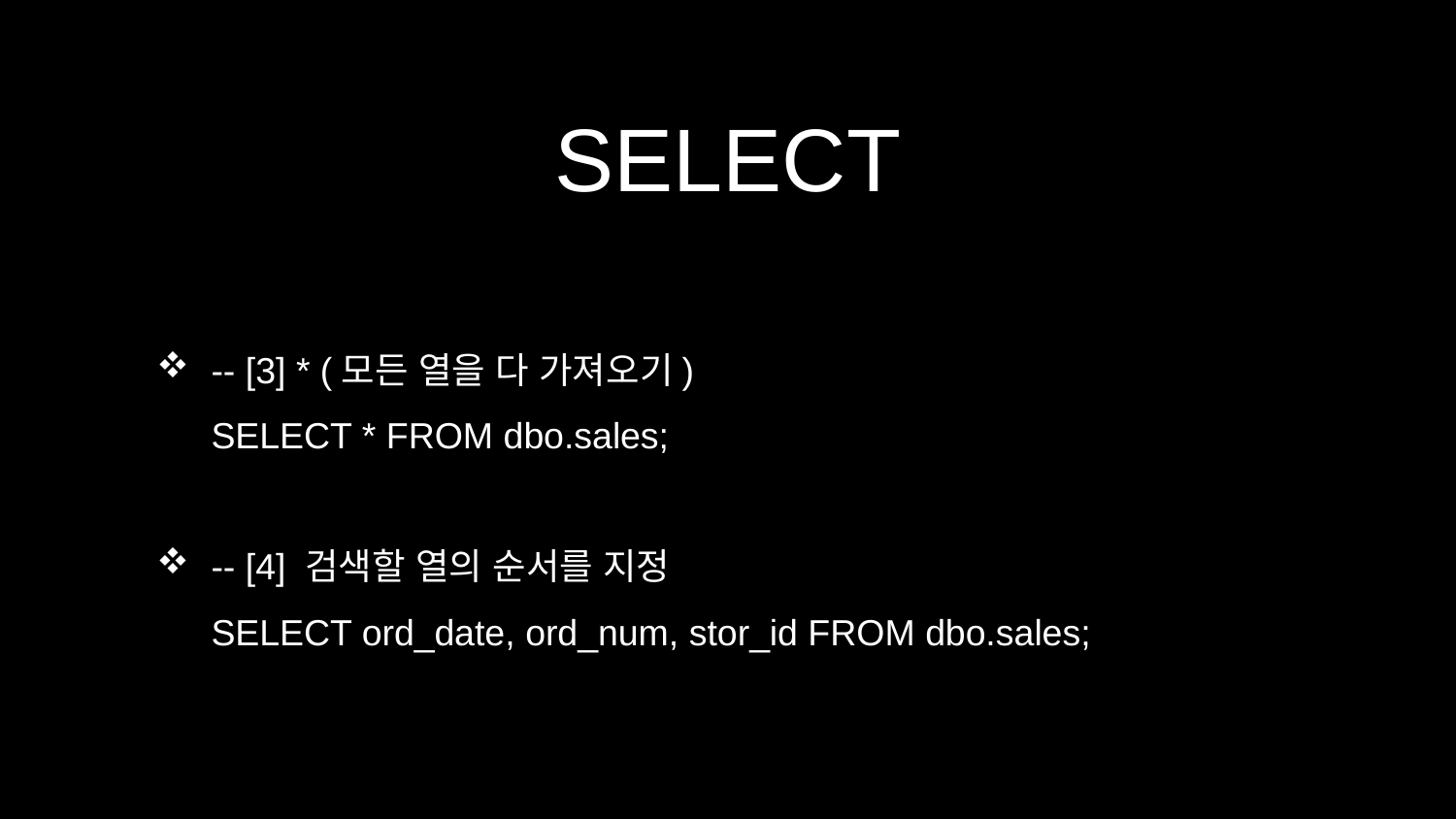

# SELECT
-- [3] * (모든 열을 다 가져오기)
SELECT * FROM dbo.sales;

-- [4] 검색할 열의 순서를 지정
SELECT ord_date, ord_num, stor_id FROM dbo.sales;